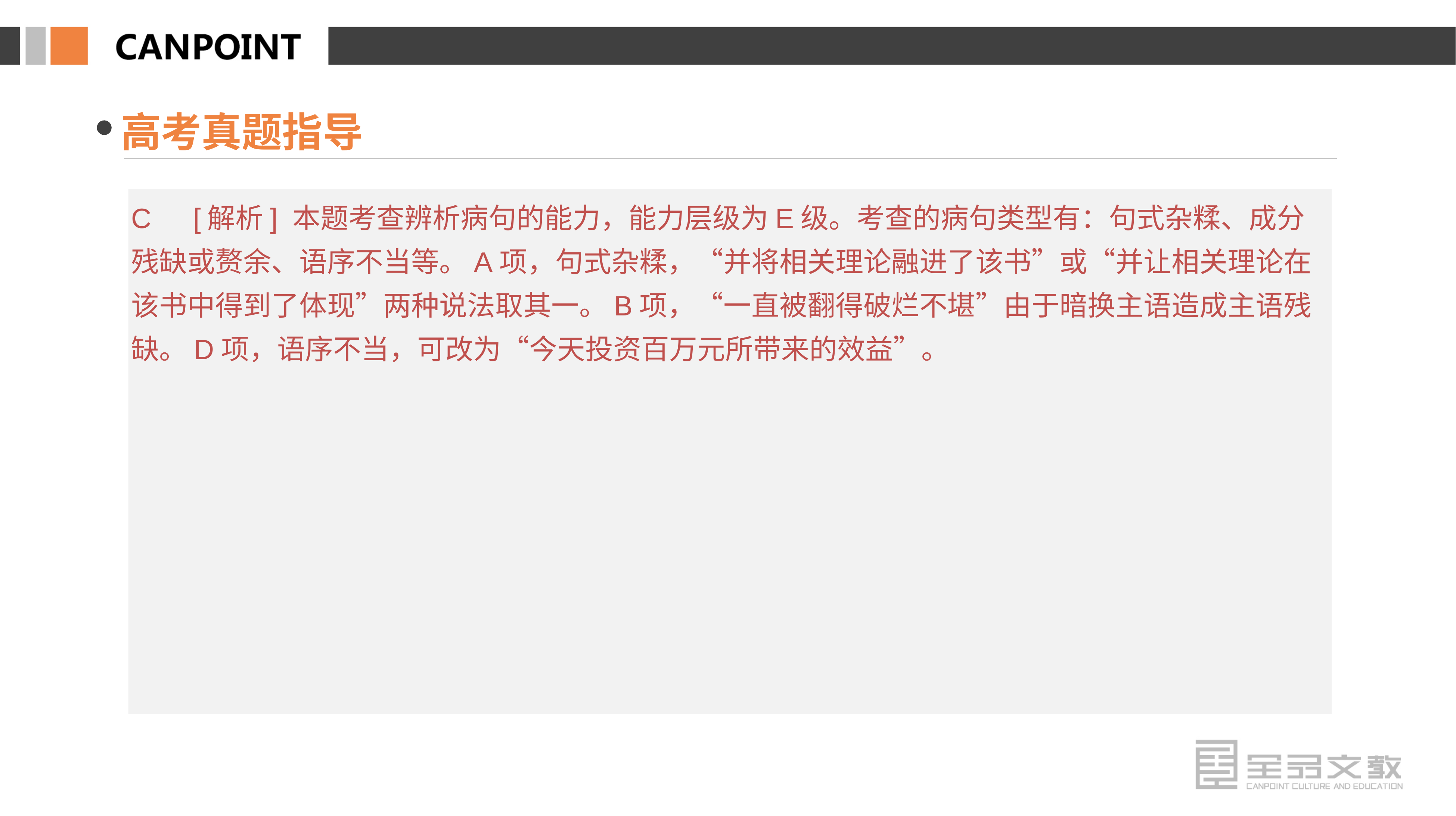

高考真题指导

C　[解析] 本题考查辨析病句的能力，能力层级为E级。考查的病句类型有：句式杂糅、成分残缺或赘余、语序不当等。A项，句式杂糅，“并将相关理论融进了该书”或“并让相关理论在该书中得到了体现”两种说法取其一。B项，“一直被翻得破烂不堪”由于暗换主语造成主语残缺。D项，语序不当，可改为“今天投资百万元所带来的效益”。